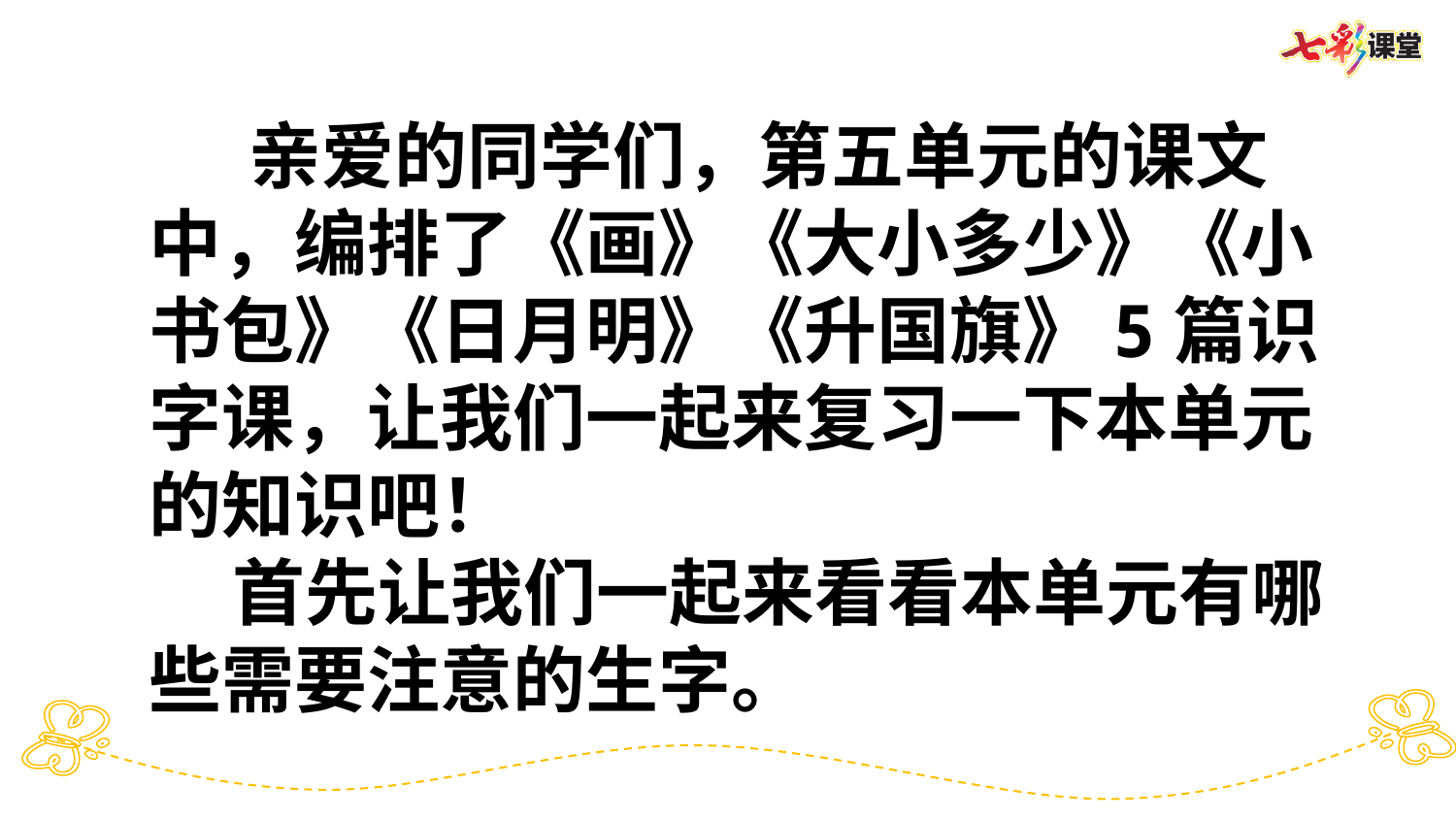

亲爱的同学们，第五单元的课文中，编排了《画》《大小多少》《小书包》《日月明》《升国旗》5篇识字课，让我们一起来复习一下本单元的知识吧！
    首先让我们一起来看看本单元有哪些需要注意的生字。